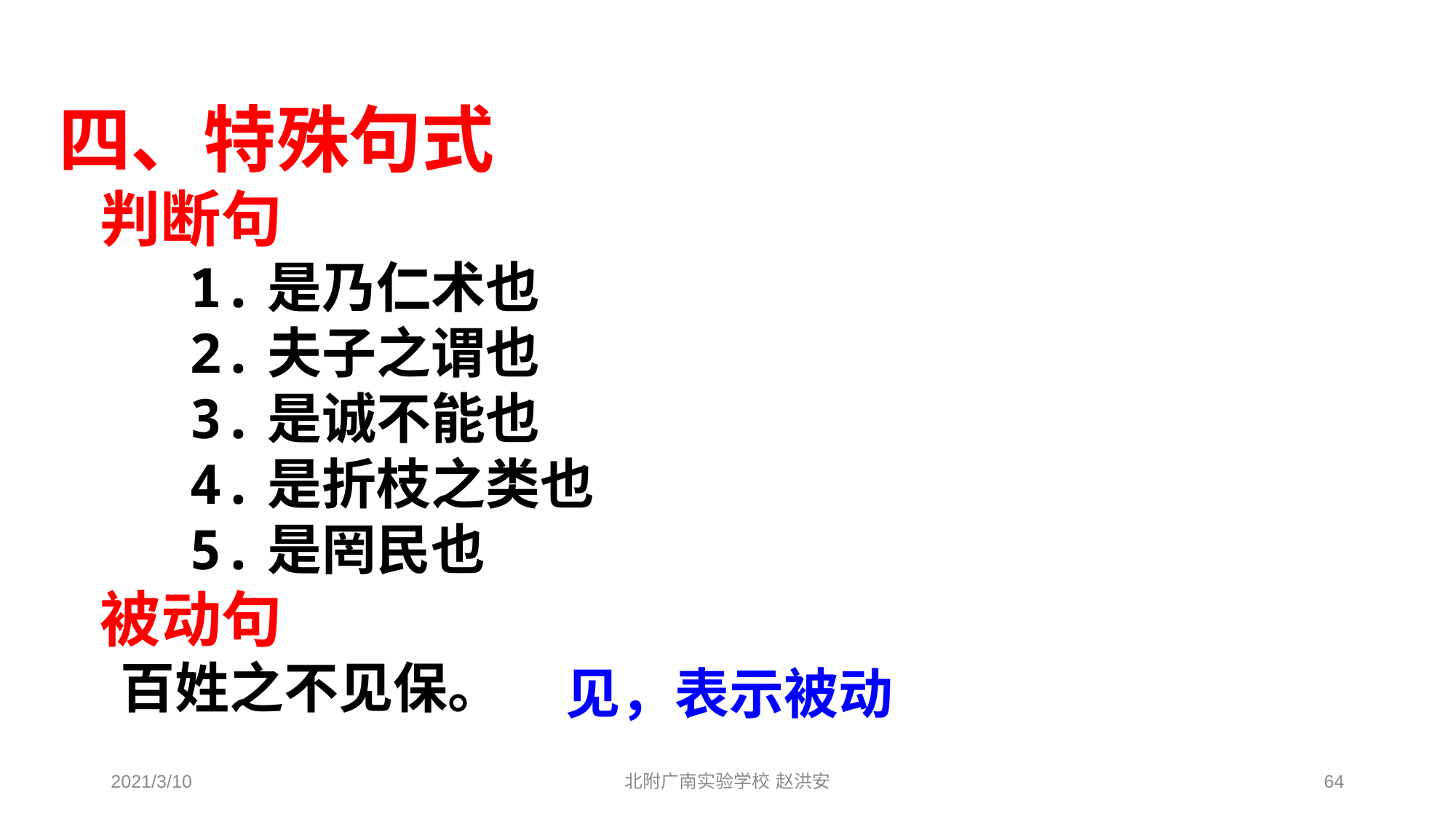

四、特殊句式
  判断句
    1.是乃仁术也
    2.夫子之谓也
    3.是诚不能也
    4.是折枝之类也
    5.是罔民也
  被动句
    百姓之不见保。
见，表示被动
2021/3/10
北附广南实验学校 赵洪安
64